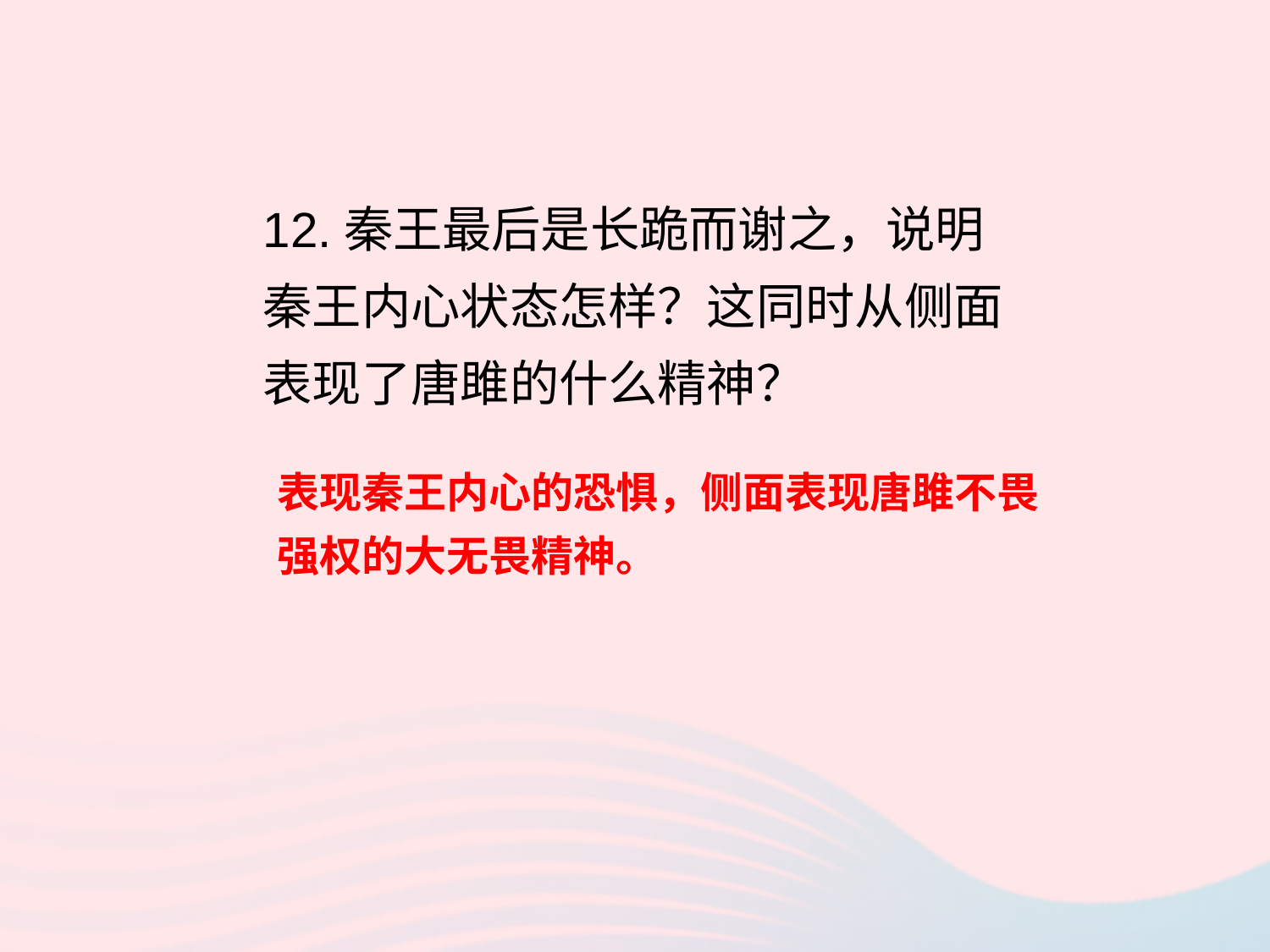

12.秦王最后是长跪而谢之，说明秦王内心状态怎样？这同时从侧面表现了唐雎的什么精神？
表现秦王内心的恐惧，侧面表现唐雎不畏强权的大无畏精神。